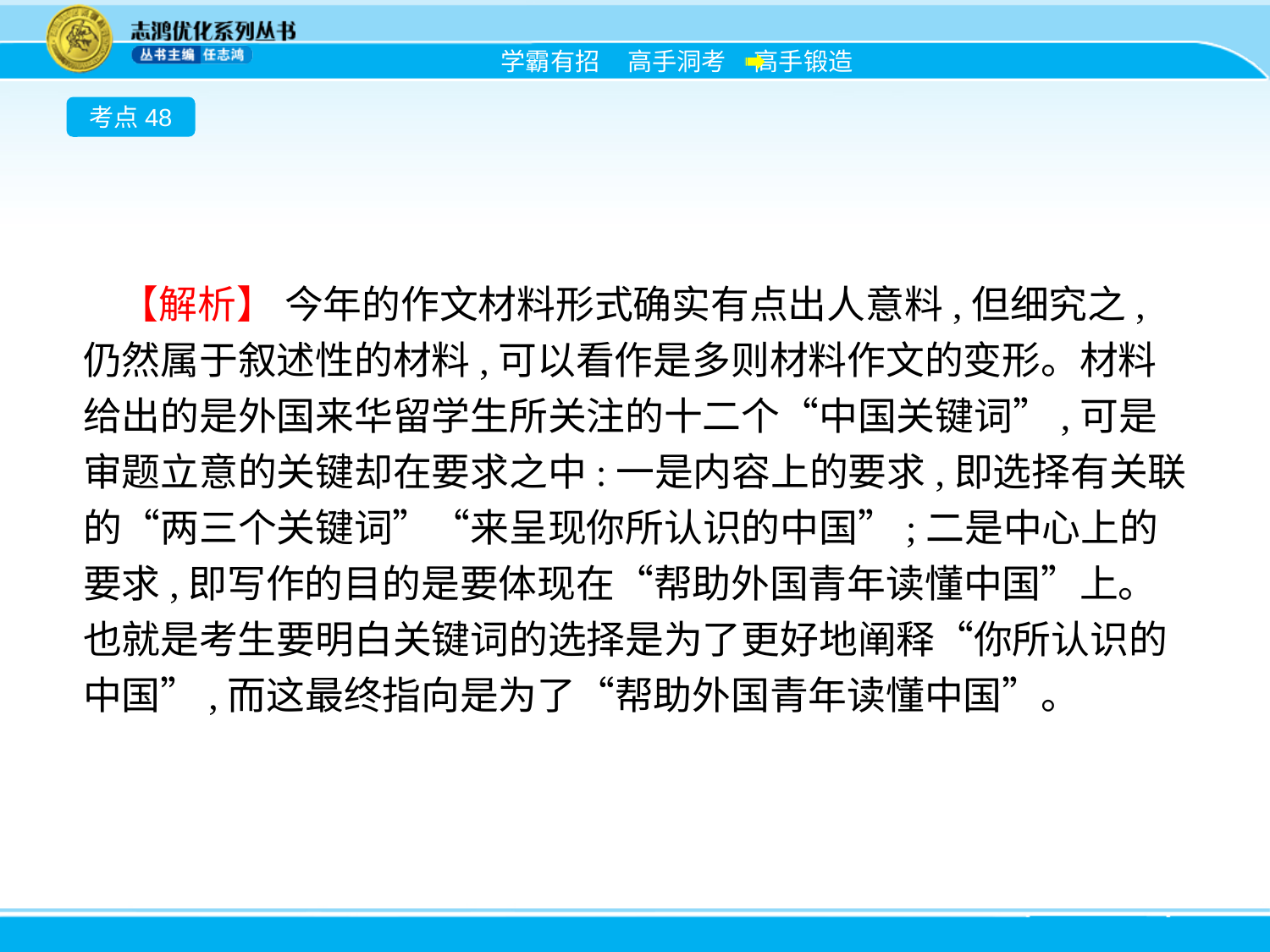

考点48
【解析】 今年的作文材料形式确实有点出人意料,但细究之,仍然属于叙述性的材料,可以看作是多则材料作文的变形。材料给出的是外国来华留学生所关注的十二个“中国关键词”,可是审题立意的关键却在要求之中:一是内容上的要求,即选择有关联的“两三个关键词”“来呈现你所认识的中国”;二是中心上的要求,即写作的目的是要体现在“帮助外国青年读懂中国”上。也就是考生要明白关键词的选择是为了更好地阐释“你所认识的中国”,而这最终指向是为了“帮助外国青年读懂中国”。